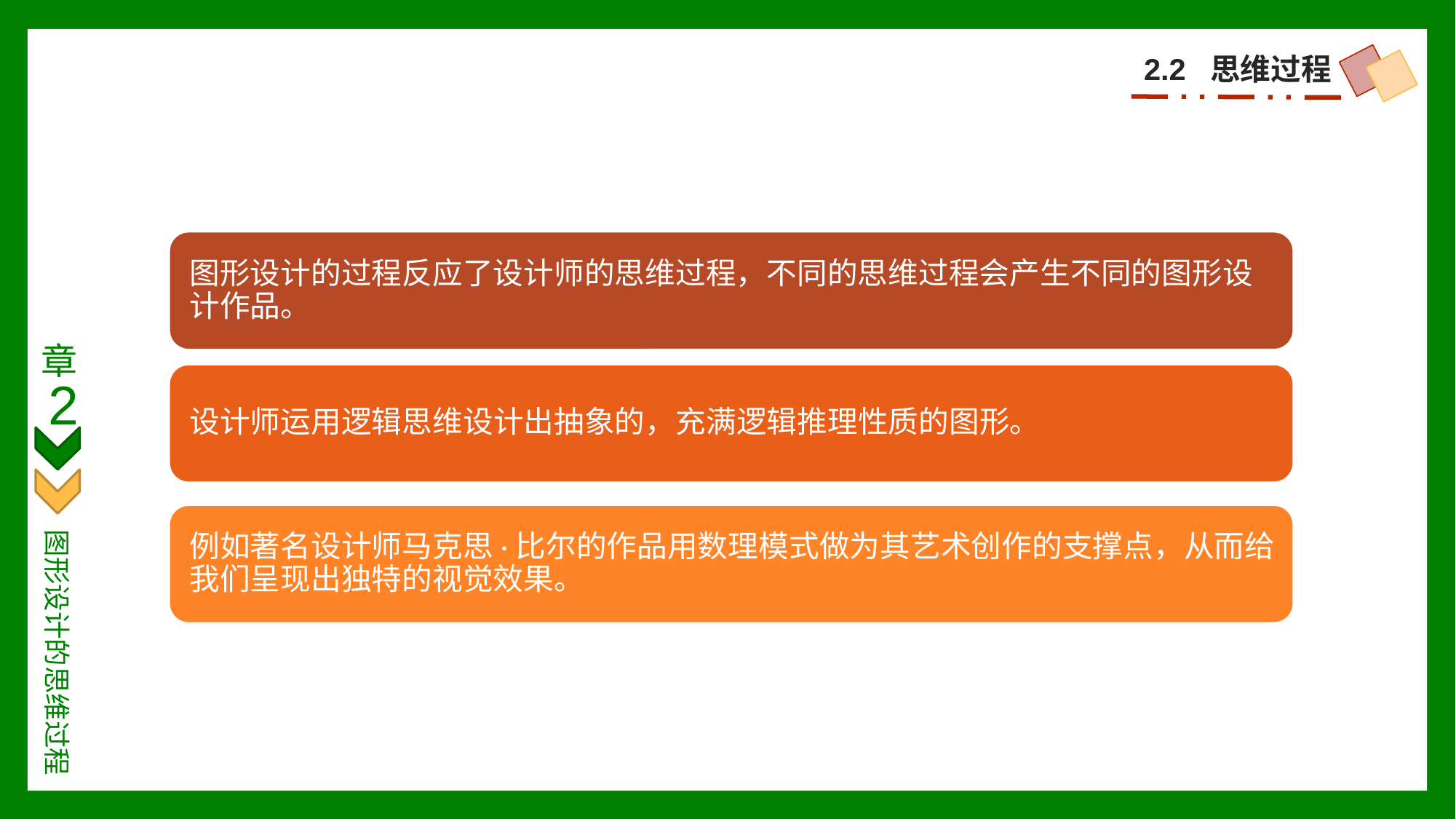

2.2  思维过程

图形设计的过程反应了设计师的思维过程，不同的思维过程会产生不同的图形设计作品。
设计师运用逻辑思维设计出抽象的，充满逻辑推理性质的图形。
例如著名设计师马克思·比尔的作品用数理模式做为其艺术创作的支撑点，从而给我们呈现出独特的视觉效果。
章
2

图形设计的思维过程